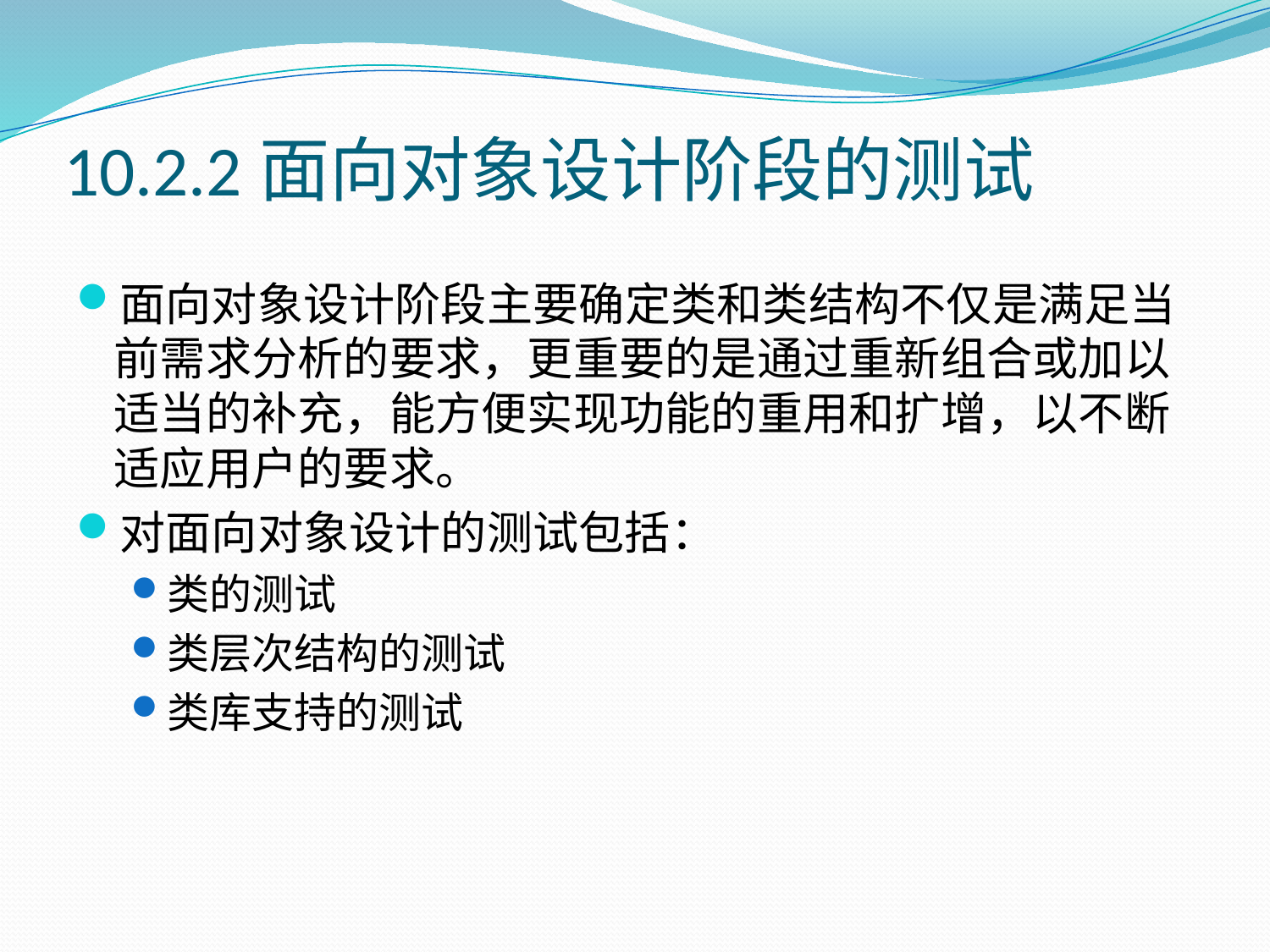

# 10.2.2面向对象设计阶段的测试
面向对象设计阶段主要确定类和类结构不仅是满足当前需求分析的要求，更重要的是通过重新组合或加以适当的补充，能方便实现功能的重用和扩增，以不断适应用户的要求。
对面向对象设计的测试包括：
类的测试
类层次结构的测试
类库支持的测试